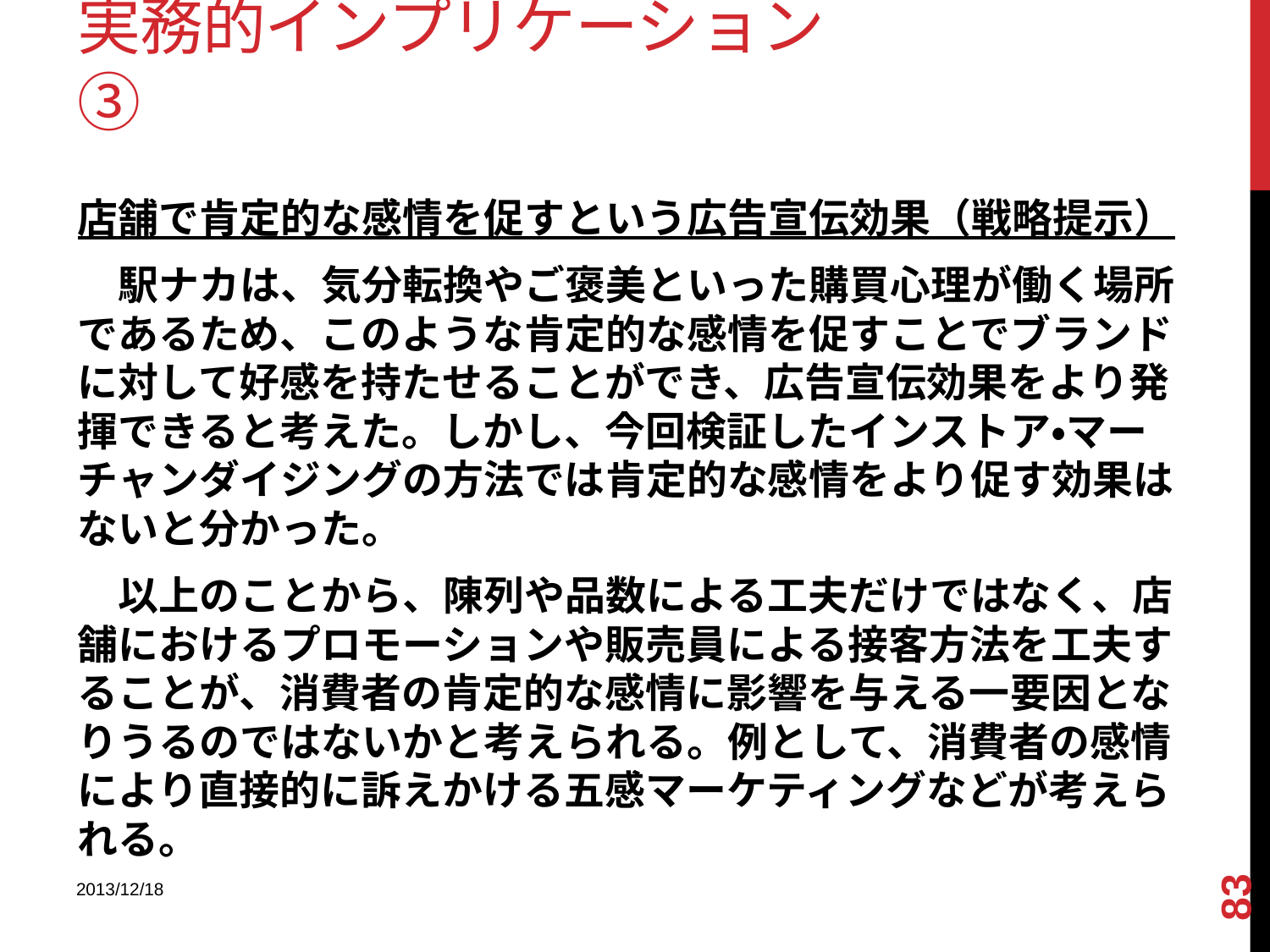

# 実務的インプリケーション③
店舗で肯定的な感情を促すという広告宣伝効果（戦略提示）
　駅ナカは、気分転換やご褒美といった購買心理が働く場所であるため、このような肯定的な感情を促すことでブランドに対して好感を持たせることができ、広告宣伝効果をより発揮できると考えた。しかし、今回検証したインストア・マーチャンダイジングの方法では肯定的な感情をより促す効果はないと分かった。
　以上のことから、陳列や品数による工夫だけではなく、店舗におけるプロモーションや販売員による接客方法を工夫することが、消費者の肯定的な感情に影響を与える一要因となりうるのではないかと考えられる。例として、消費者の感情により直接的に訴えかける五感マーケティングなどが考えられる。
83
2013/12/18